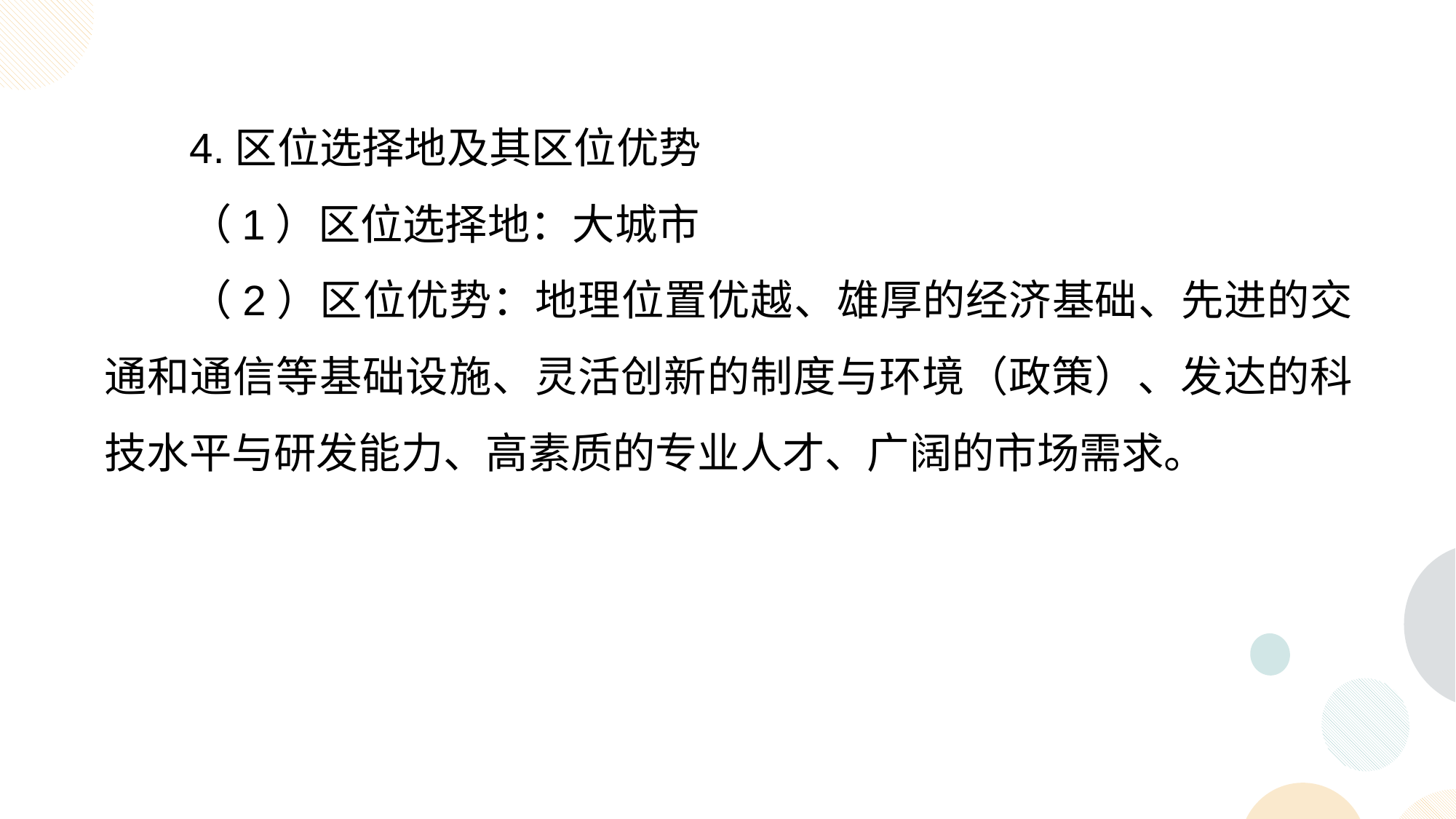

4.区位选择地及其区位优势
（1）区位选择地：大城市
（2）区位优势：地理位置优越、雄厚的经济基础、先进的交通和通信等基础设施、灵活创新的制度与环境（政策）、发达的科技水平与研发能力、高素质的专业人才、广阔的市场需求。